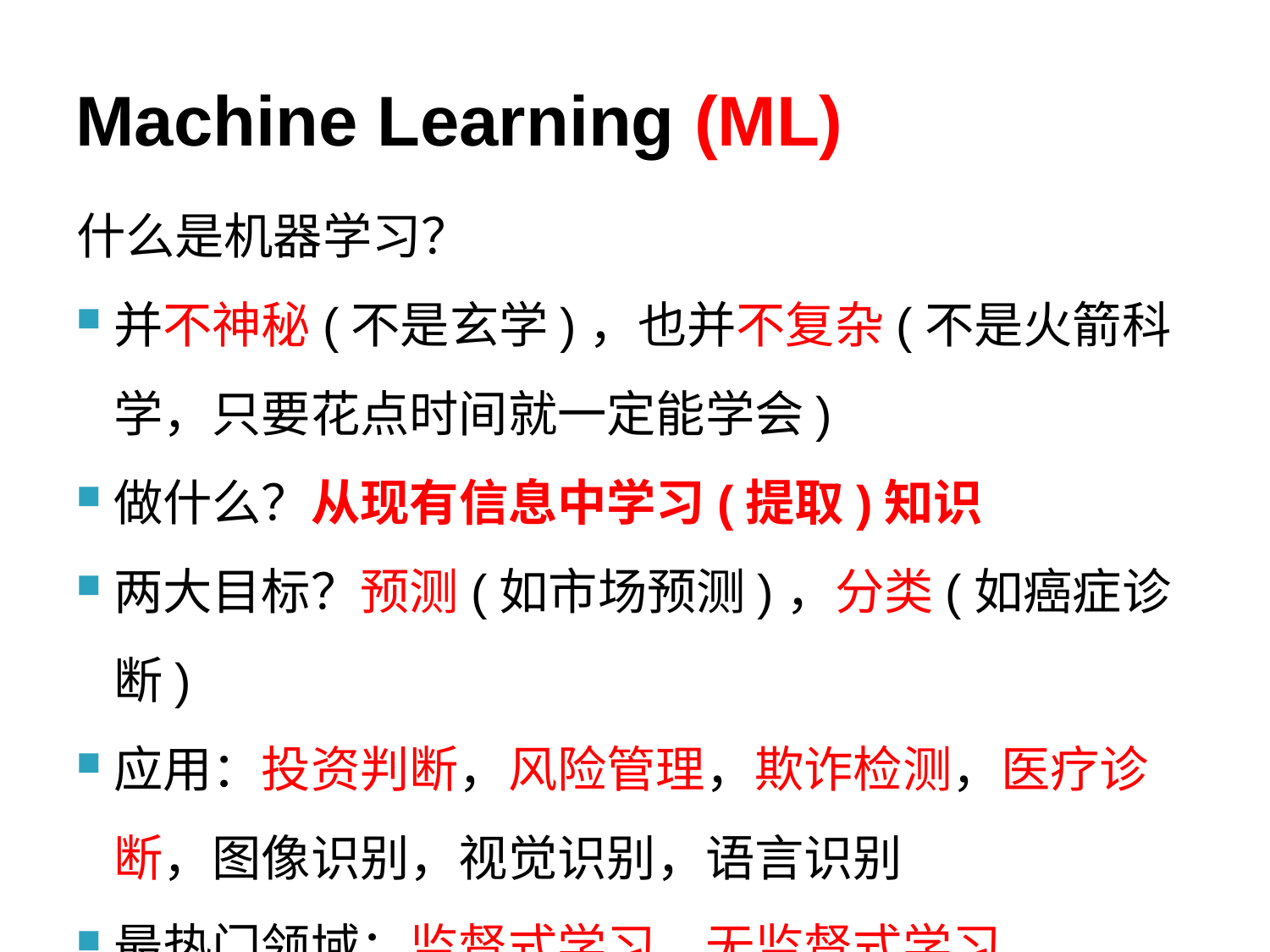

# Machine Learning (ML)
什么是机器学习？
并不神秘(不是玄学)，也并不复杂(不是火箭科学，只要花点时间就一定能学会)
做什么？从现有信息中学习(提取)知识
两大目标？预测(如市场预测)，分类(如癌症诊断)
应用：投资判断，风险管理，欺诈检测，医疗诊断，图像识别，视觉识别，语言识别
最热门领域：监督式学习，无监督式学习